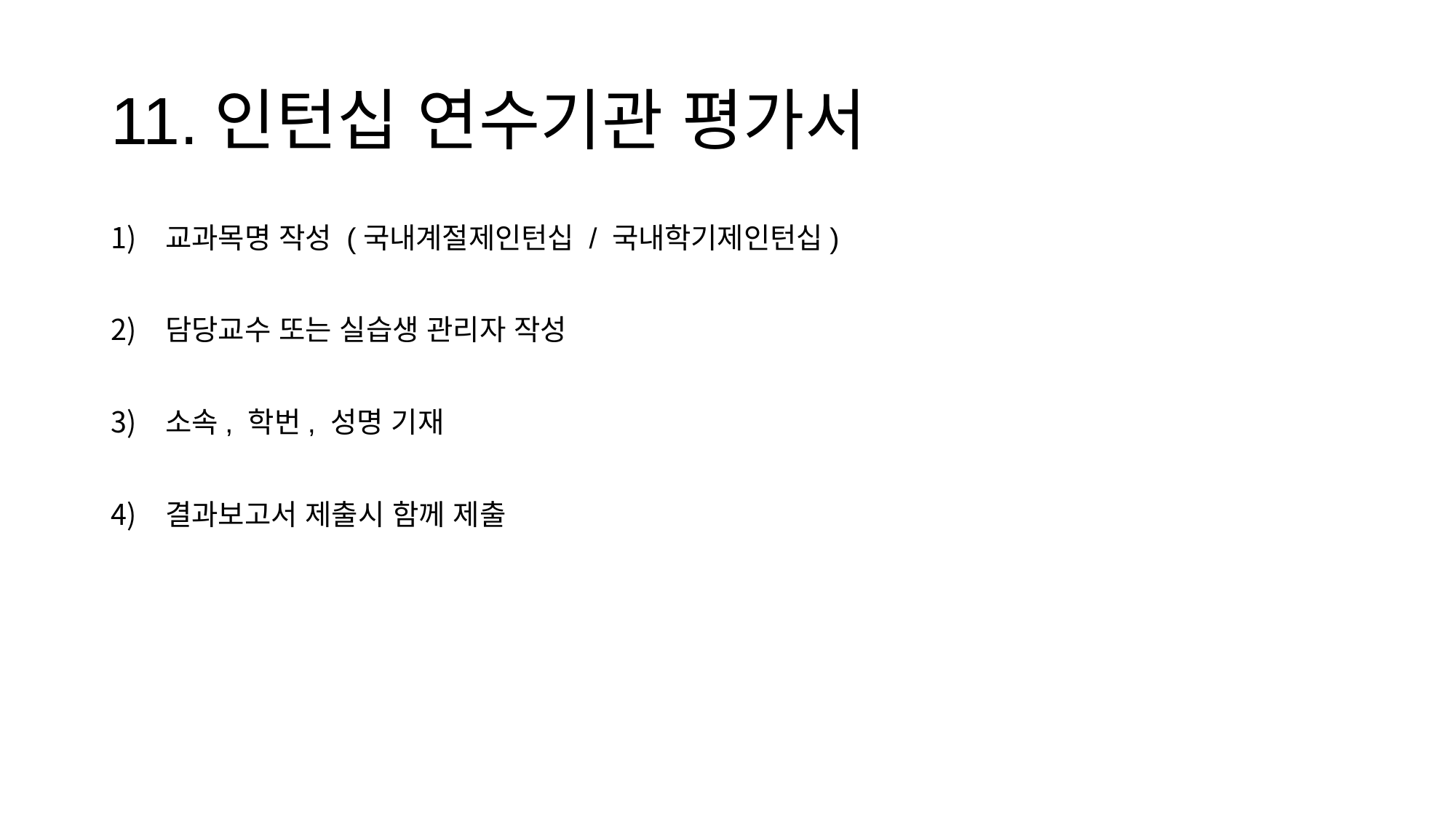

# 11.인턴십 연수기관 평가서
교과목명 작성 (국내계절제인턴십 / 국내학기제인턴십)

담당교수 또는 실습생 관리자 작성

소속, 학번, 성명 기재

결과보고서 제출시 함께 제출